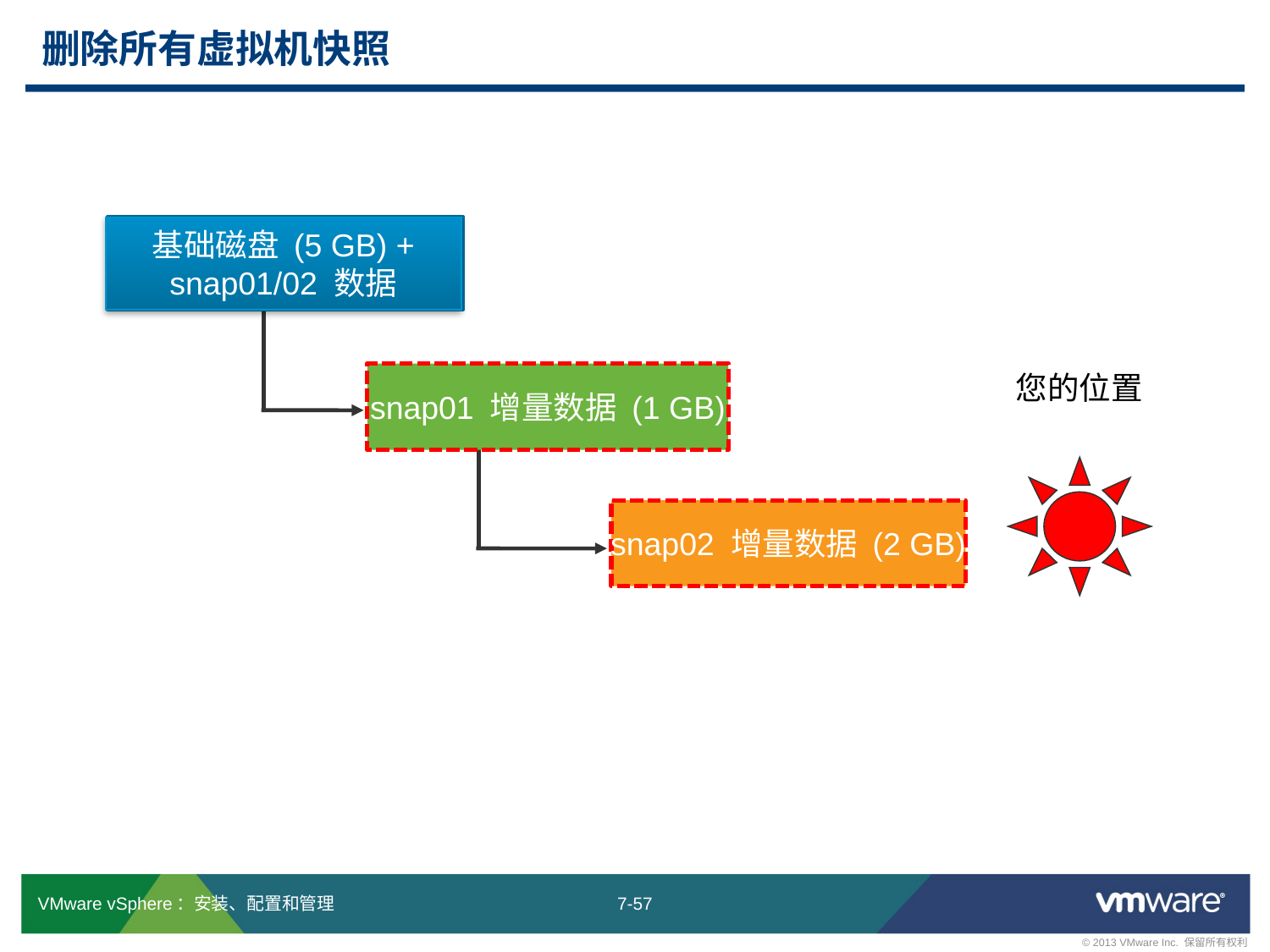

# 删除所有虚拟机快照
基础磁盘 (5 GB) +
snap01/02 数据
基础磁盘 (5 GB)

您的位置

snap01 增量数据 (1 GB)

snap02 增量数据 (2 GB)